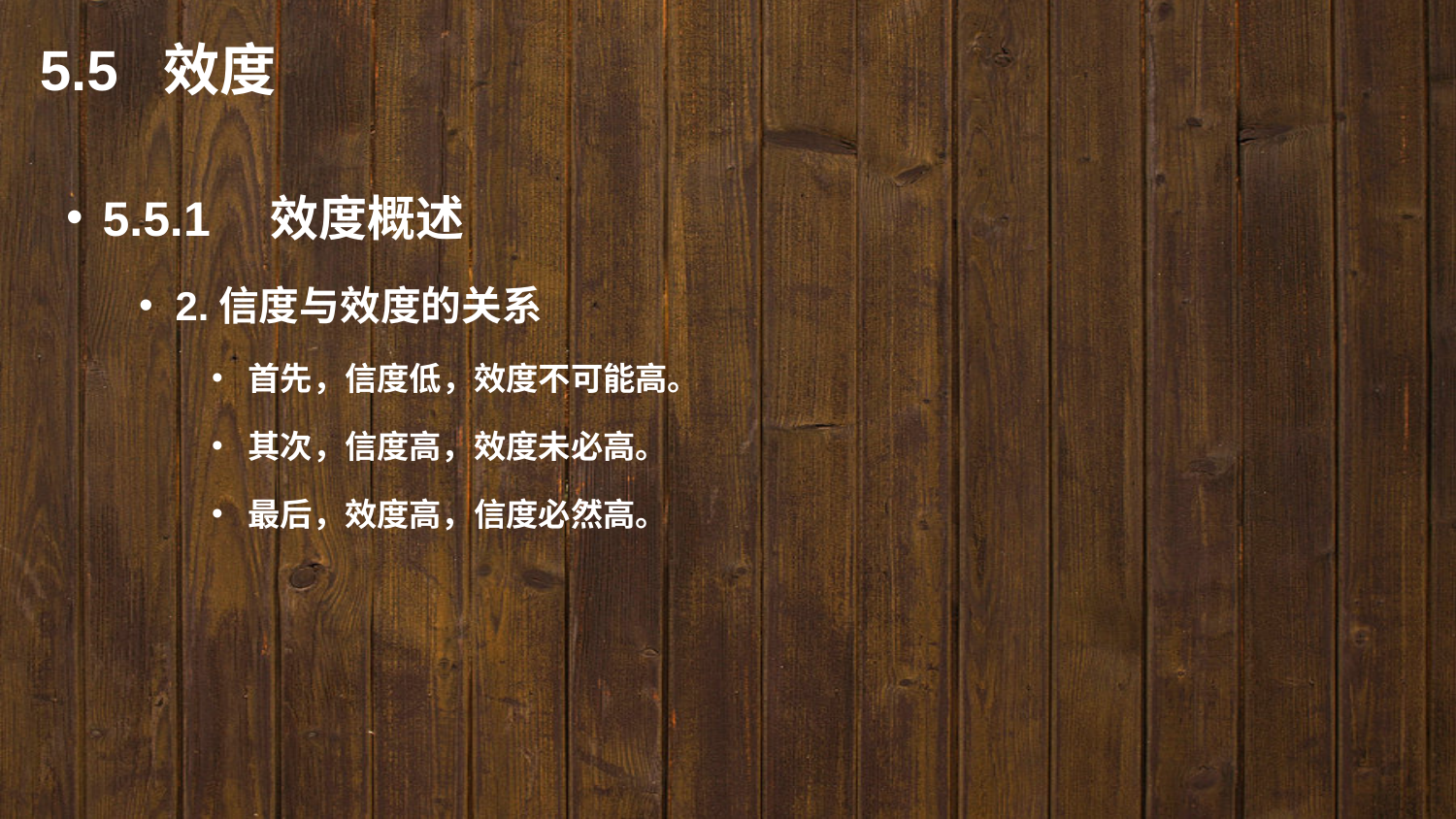

5.5  效度
5.5.1　效度概述
2.信度与效度的关系
首先，信度低，效度不可能高。
其次，信度高，效度未必高。
最后，效度高，信度必然高。